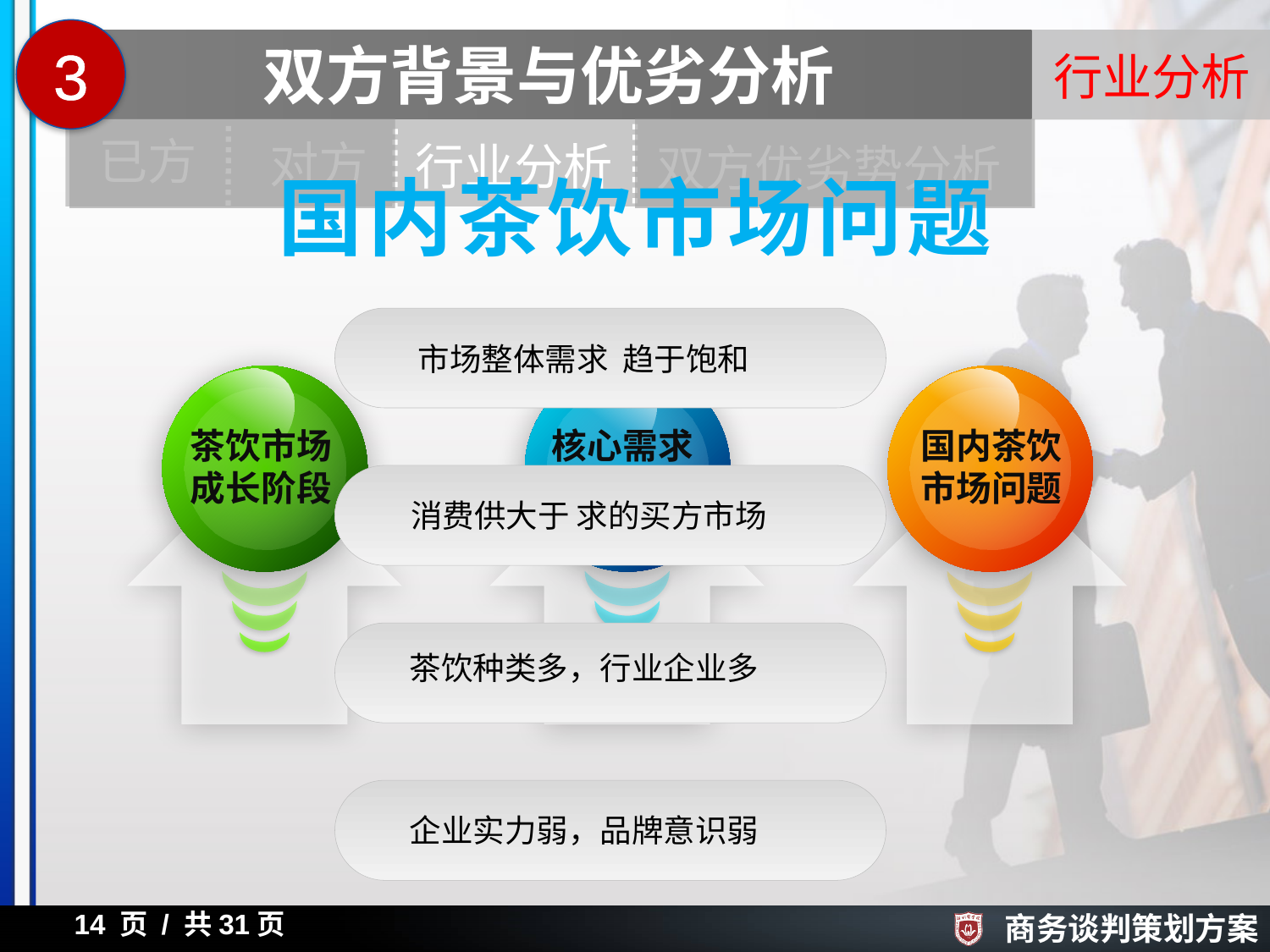

3
双方背景与优劣分析

行业分析

已方
对方
双方优劣势分析
行业分析

国内茶饮市场问题

市场整体需求  趋于饱和

茶饮市场成长阶段

核心需求购买因素

国内茶饮市场问题

消费供大于 求的买方市场

茶饮种类多，行业企业多

企业实力弱，品牌意识弱
14 页 / 共31页